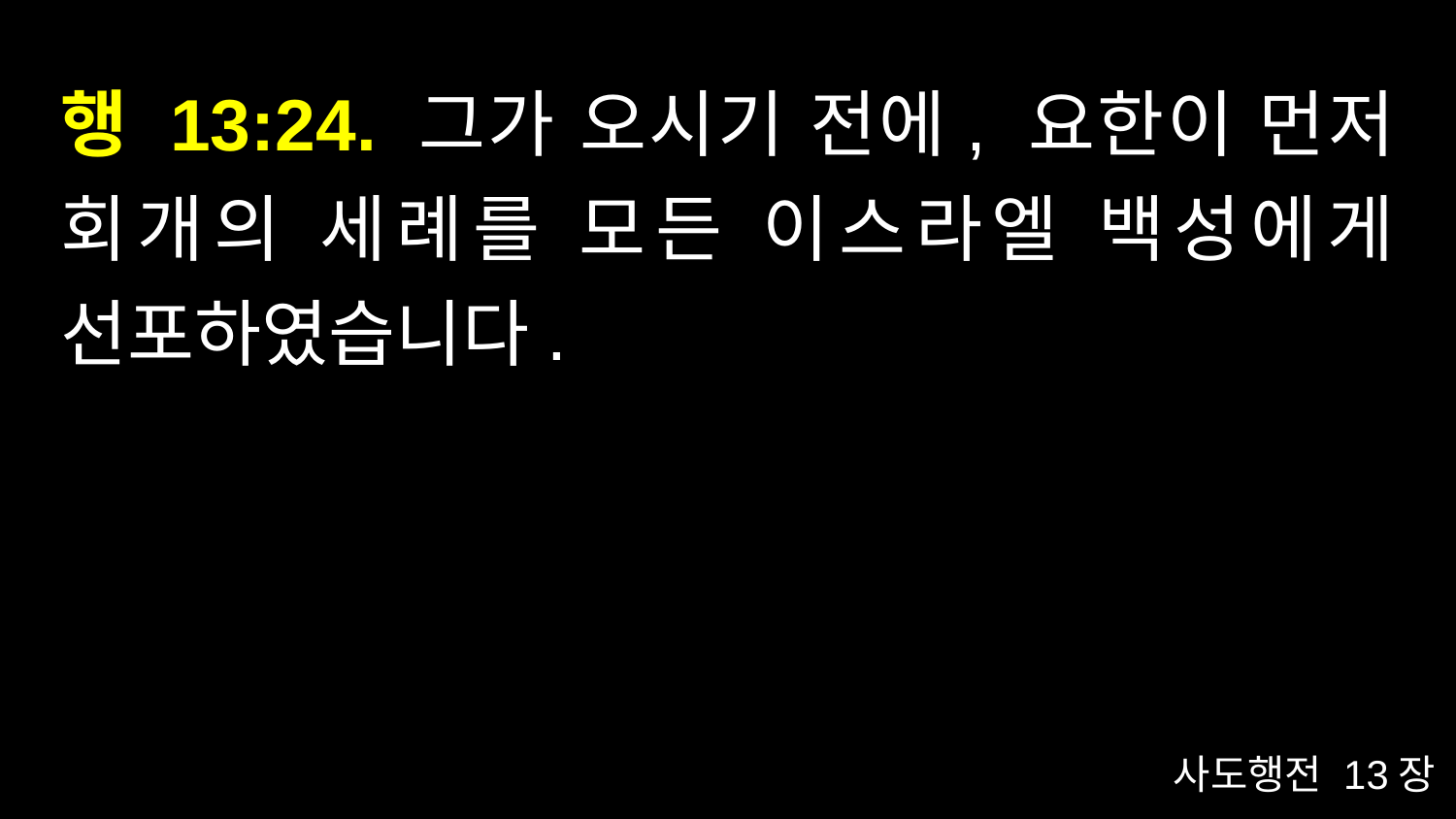

# 행 13:24. 그가 오시기 전에, 요한이 먼저 회개의 세례를 모든 이스라엘 백성에게 선포하였습니다.
사도행전 13장